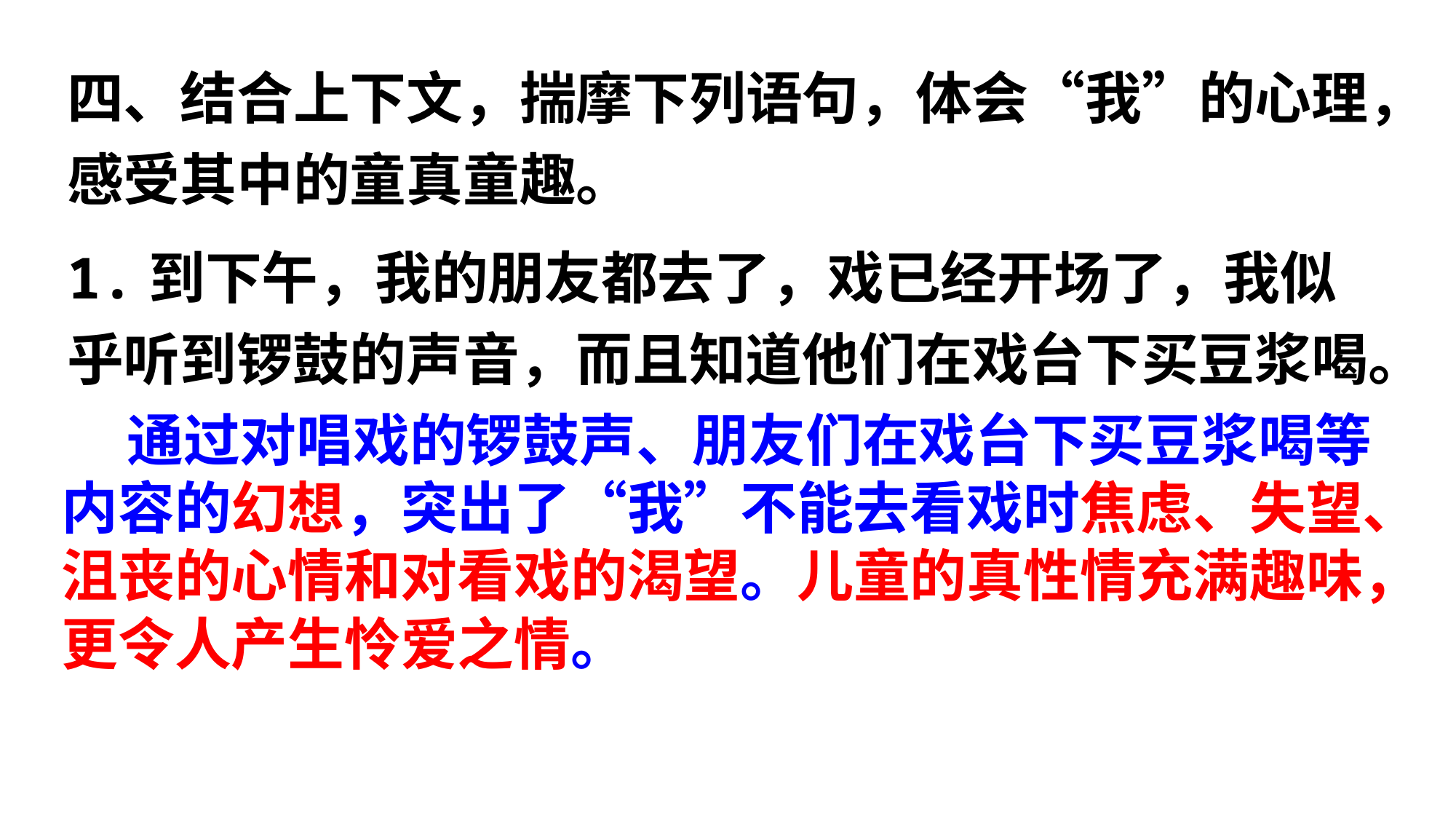

四、结合上下文，揣摩下列语句，体会“我”的心理，感受其中的童真童趣。
状元成才路
状元成才路
状元成才路
状元成才路
状元成才路
状元成才路
状元成才路
状元成才路
状元成才路
状元成才路
1.到下午，我的朋友都去了，戏已经开场了，我似乎听到锣鼓的声音，而且知道他们在戏台下买豆浆喝。
状元成才路
状元成才路
状元成才路
状元成才路
状元成才路
状元成才路
状元成才路
状元成才路
状元成才路
状元成才路
状元成才路
状元成才路
状元成才路
状元成才路
状元成才路
状元成才路
状元成才路
状元成才路
状元成才路
状元成才路
状元成才路
状元成才路
状元成才路
状元成才路
状元成才路
状元成才路
状元成才路
状元成才路
状元成才路
状元成才路
状元成才路
状元成才路
状元成才路
状元成才路
状元成才路
状元成才路
状元成才路
    通过对唱戏的锣鼓声、朋友们在戏台下买豆浆喝等内容的幻想，突出了“我”不能去看戏时焦虑、失望、沮丧的心情和对看戏的渴望。儿童的真性情充满趣味，更令人产生怜爱之情。
状元成才路
状元成才路
状元成才路
状元成才路
状元成才路
状元成才路
状元成才路
状元成才路
状元成才路
状元成才路
状元成才路
状元成才路
状元成才路
状元成才路
状元成才路
状元成才路
状元成才路
状元成才路
状元成才路
状元成才路
状元成才路
状元成才路
状元成才路
状元成才路
状元成才路
状元成才路
状元成才路
状元成才路
状元成才路
状元成才路
状元成才路
状元成才路
状元成才路
状元成才路
状元成才路
状元成才路
状元成才路
状元成才路
状元成才路
状元成才路
状元成才路
状元成才路
状元成才路
状元成才路
状元成才路
状元成才路
状元成才路
状元成才路
状元成才路
状元成才路
状元成才路
状元成才路
状元成才路